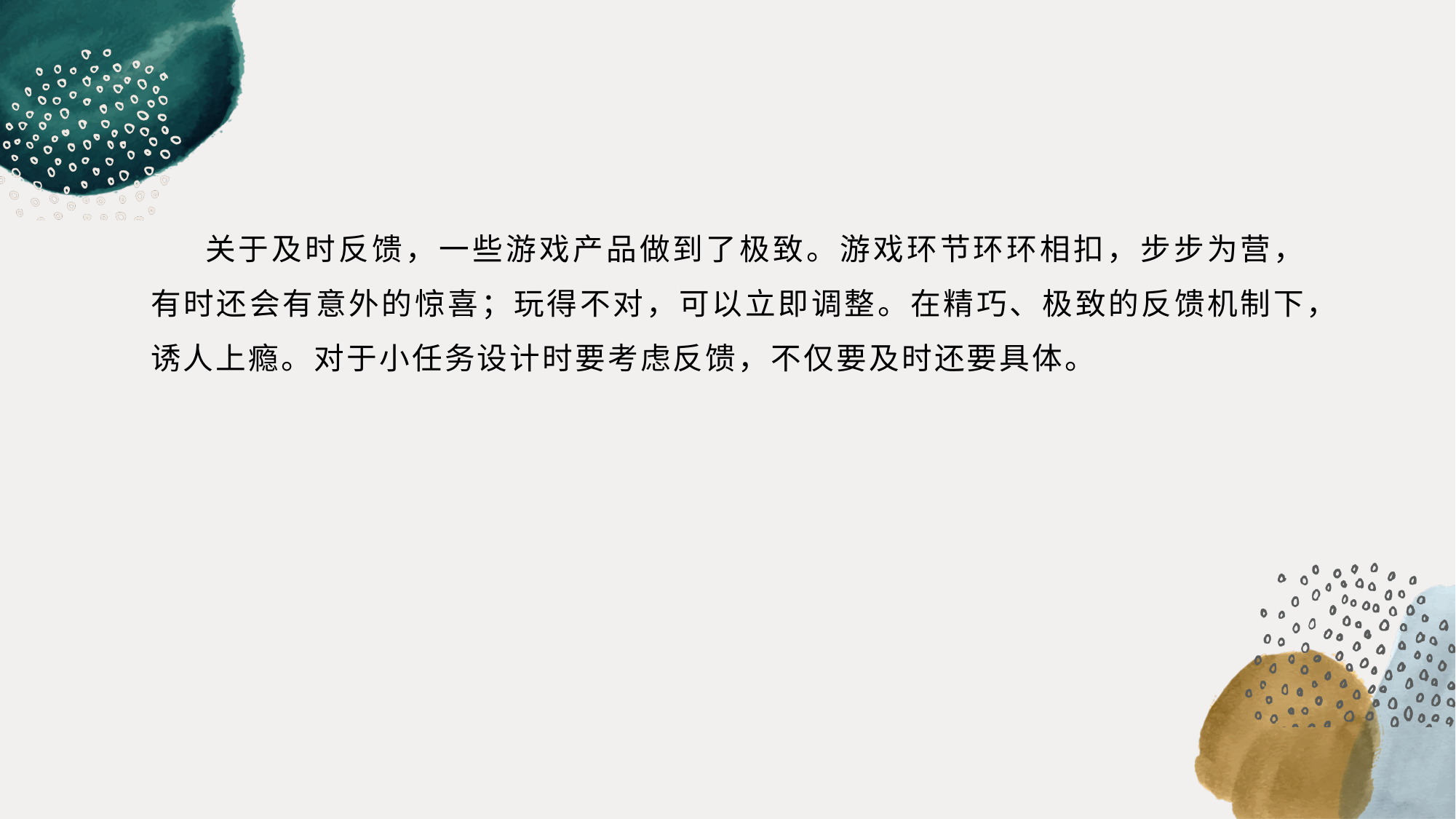

关于及时反馈，一些游戏产品做到了极致。游戏环节环环相扣，步步为营，有时还会有意外的惊喜；玩得不对，可以立即调整。在精巧、极致的反馈机制下，诱人上瘾。对于小任务设计时要考虑反馈，不仅要及时还要具体。